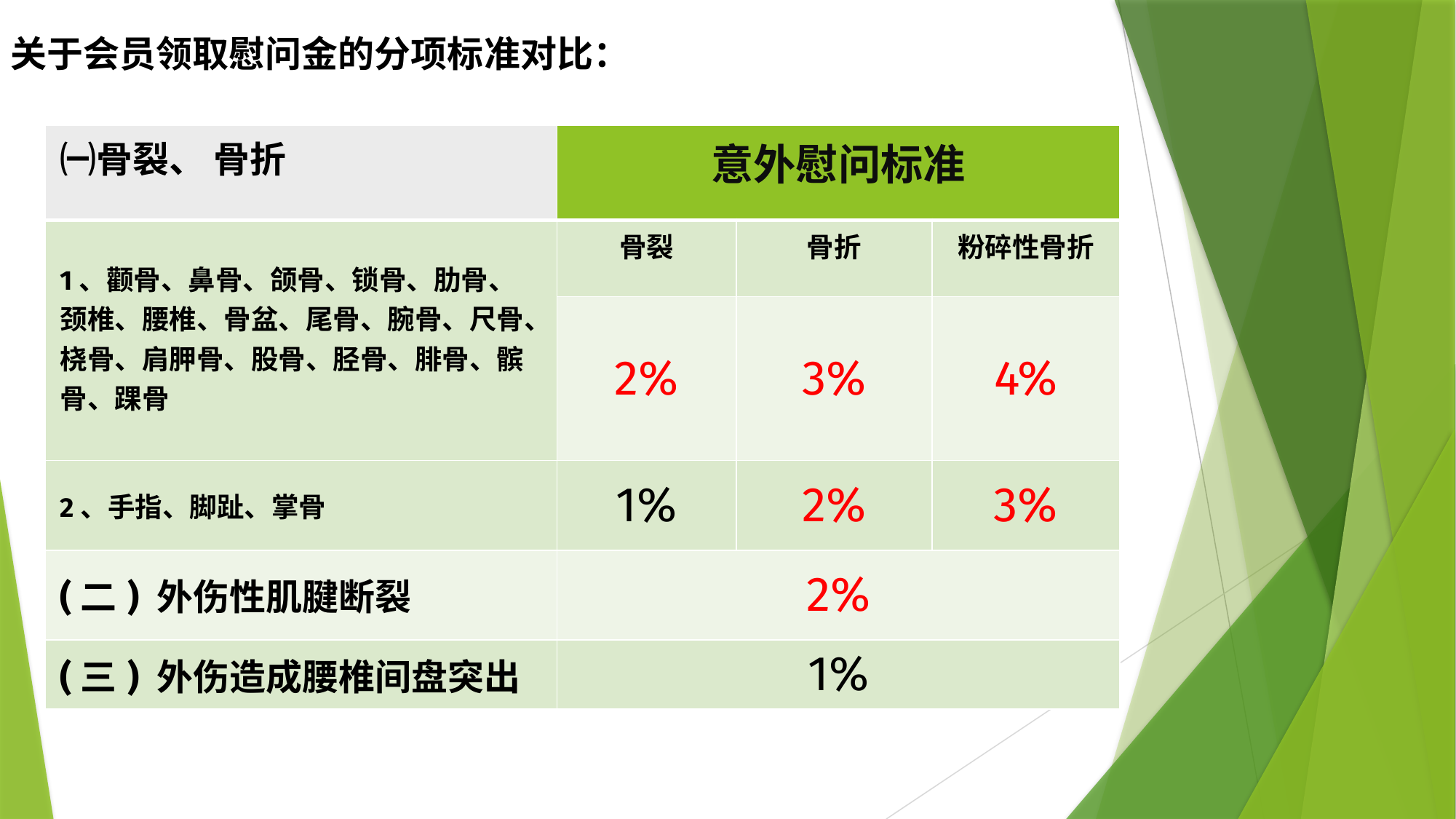

关于会员领取慰问金的分项标准对比：
| ㈠骨裂、 骨折 | 意外慰问标准 |  |  |
| --- | --- | --- | --- |
| 1、颧骨、鼻骨、颌骨、锁骨、肋骨、颈椎、腰椎、骨盆、尾骨、腕骨、尺骨、桡骨、肩胛骨、股骨、胫骨、腓骨、髌骨、踝骨 | 骨裂 | 骨折 | 粉碎性骨折 |
|  | 2% | 3% | 4% |
| 2、手指、脚趾、掌骨 | 1% | 2% | 3% |
| (二) 外伤性肌腱断裂 | 2% |  |  |
| (三) 外伤造成腰椎间盘突出 | 1% |  |  |